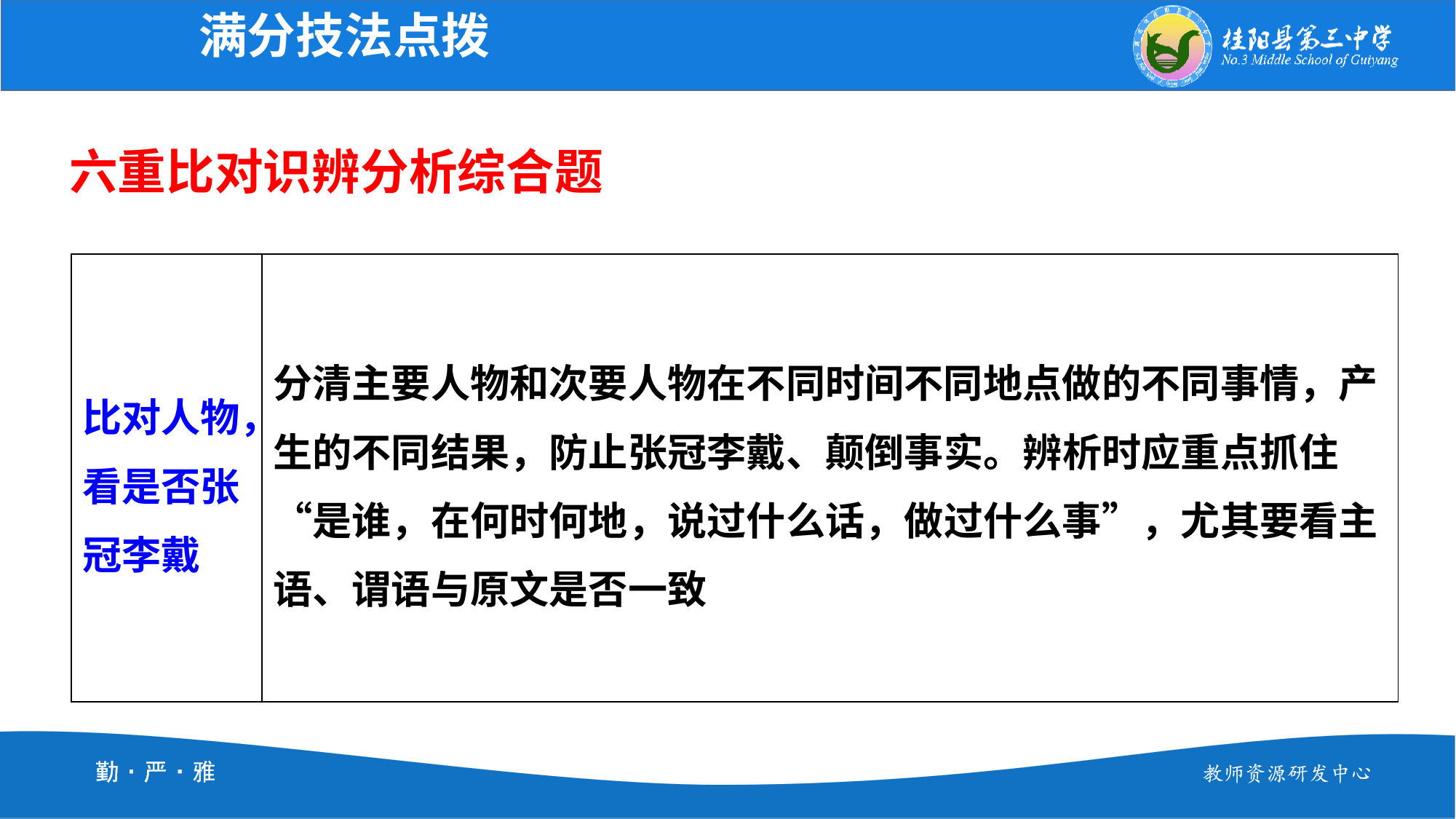

满分技法点拨
六重比对识辨分析综合题
| 比对人物，看是否张冠李戴 | 分清主要人物和次要人物在不同时间不同地点做的不同事情，产生的不同结果，防止张冠李戴、颠倒事实。辨析时应重点抓住“是谁，在何时何地，说过什么话，做过什么事”，尤其要看主语、谓语与原文是否一致 |
| --- | --- |